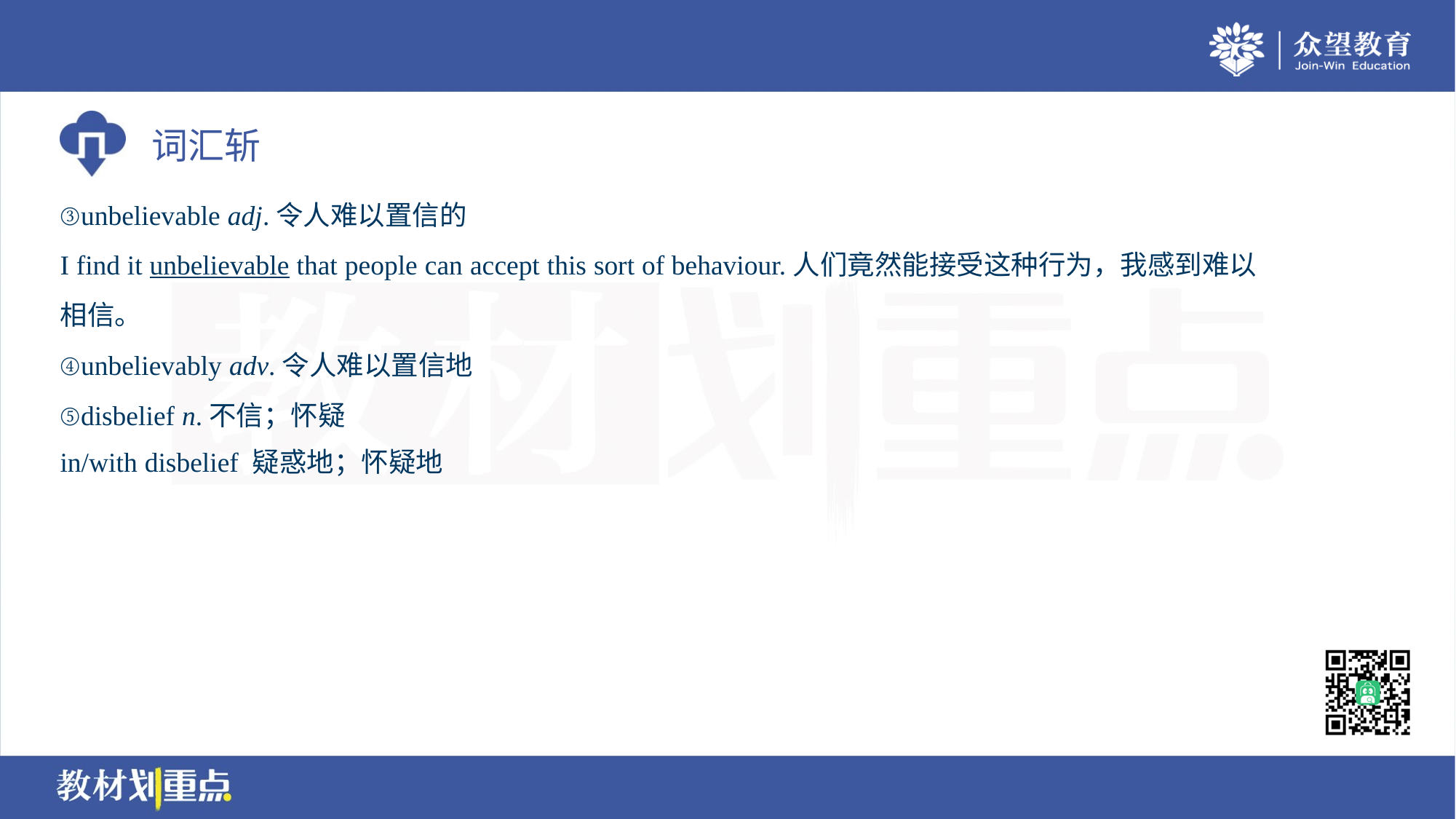

③unbelievable adj.令人难以置信的
I find it unbelievable that people can accept this sort of behaviour.人们竟然能接受这种行为，我感到难以
相信。
④unbelievably adv.令人难以置信地
⑤disbelief n.不信；怀疑
in/with disbelief 疑惑地；怀疑地